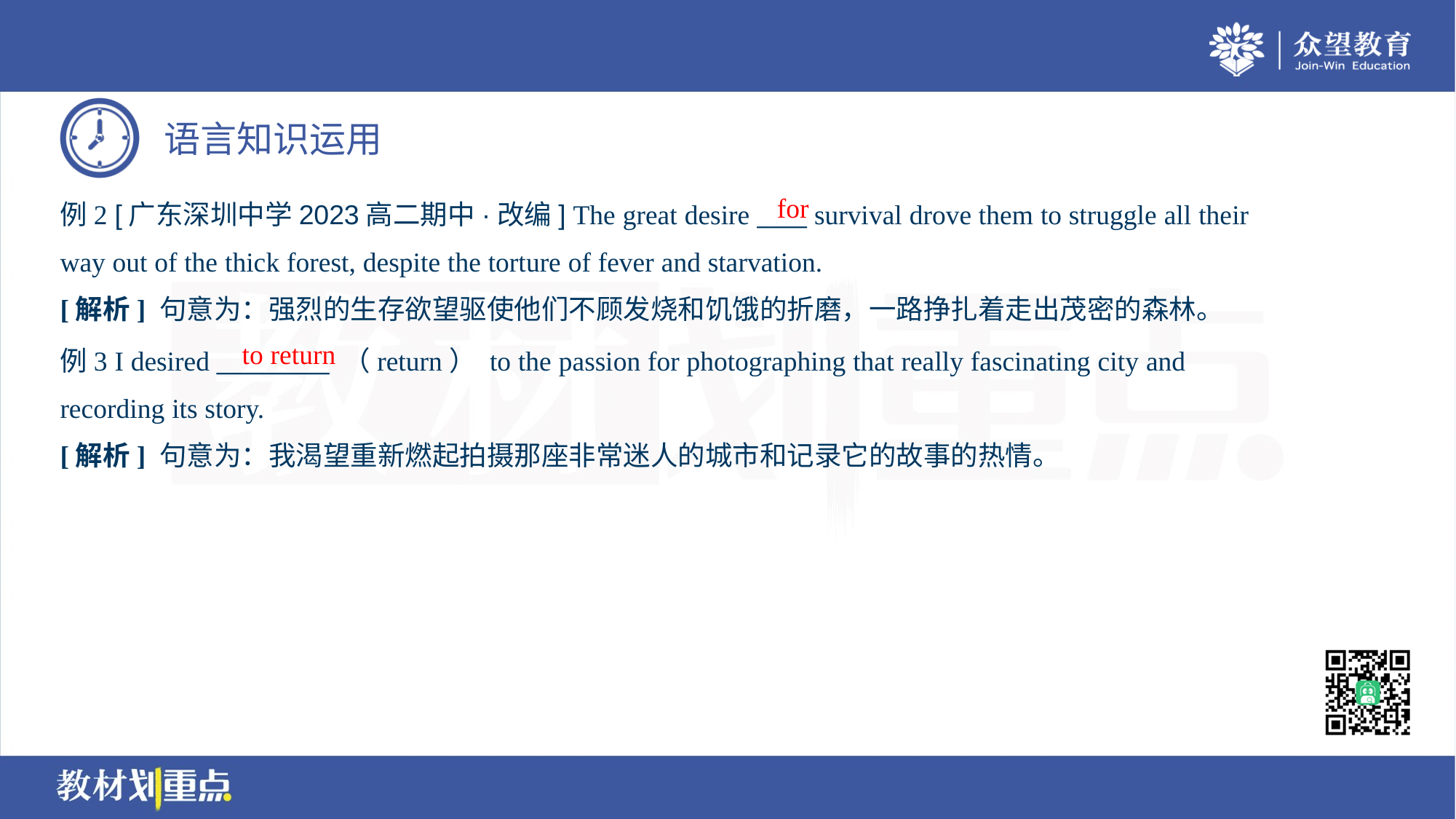

for
例2 [广东深圳中学2023高二期中·改编] The great desire ____ survival drove them to struggle all their
way out of the thick forest, despite the torture of fever and starvation.
[解析] 句意为：强烈的生存欲望驱使他们不顾发烧和饥饿的折磨，一路挣扎着走出茂密的森林。
to return
例3 I desired _________ （return） to the passion for photographing that really fascinating city and
recording its story.
[解析] 句意为：我渴望重新燃起拍摄那座非常迷人的城市和记录它的故事的热情。